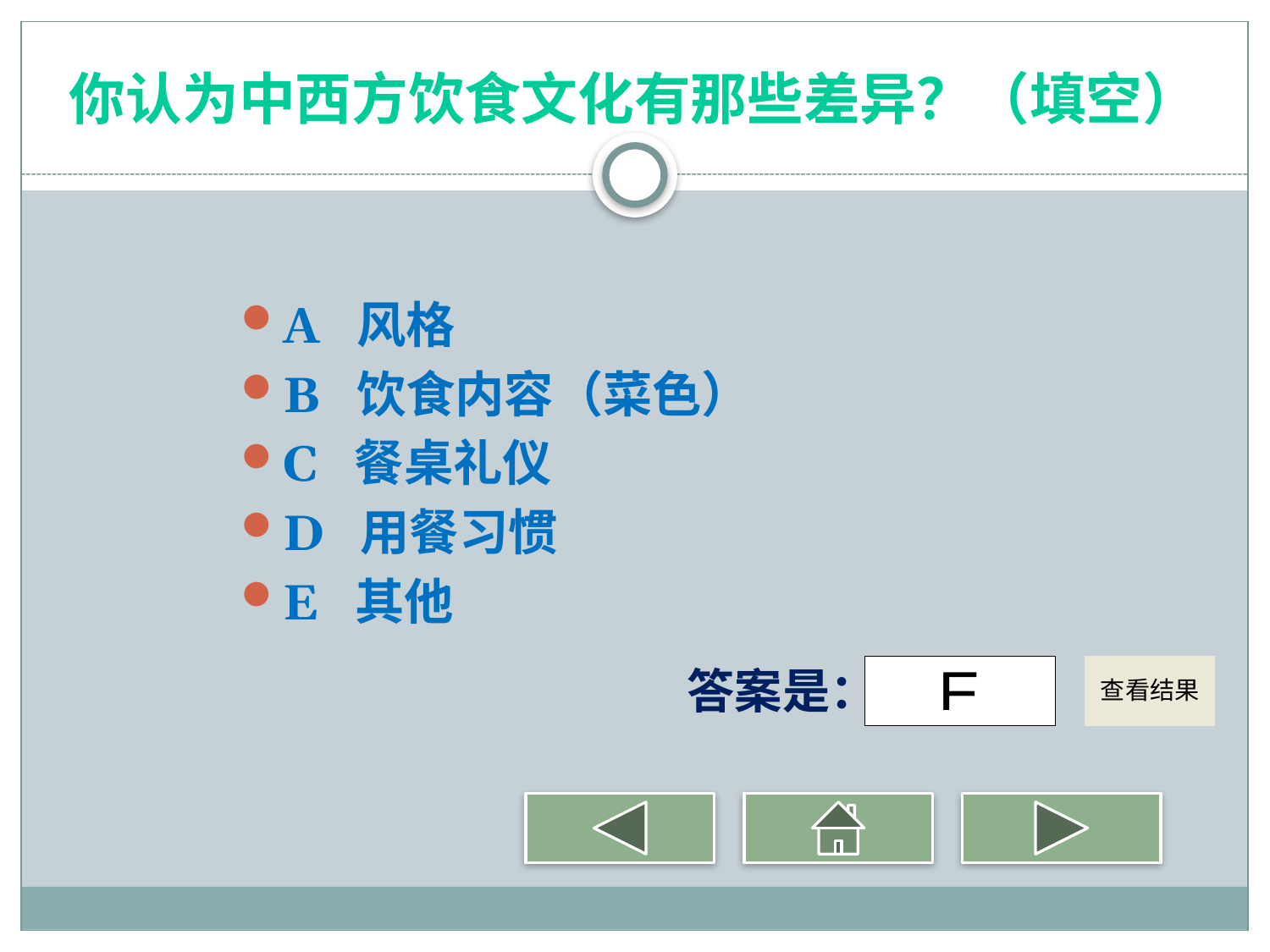

# 你认为中西方饮食文化有那些差异？（填空）
A  风格
B  饮食内容（菜色）
C  餐桌礼仪
D  用餐习惯
E  其他
答案是：